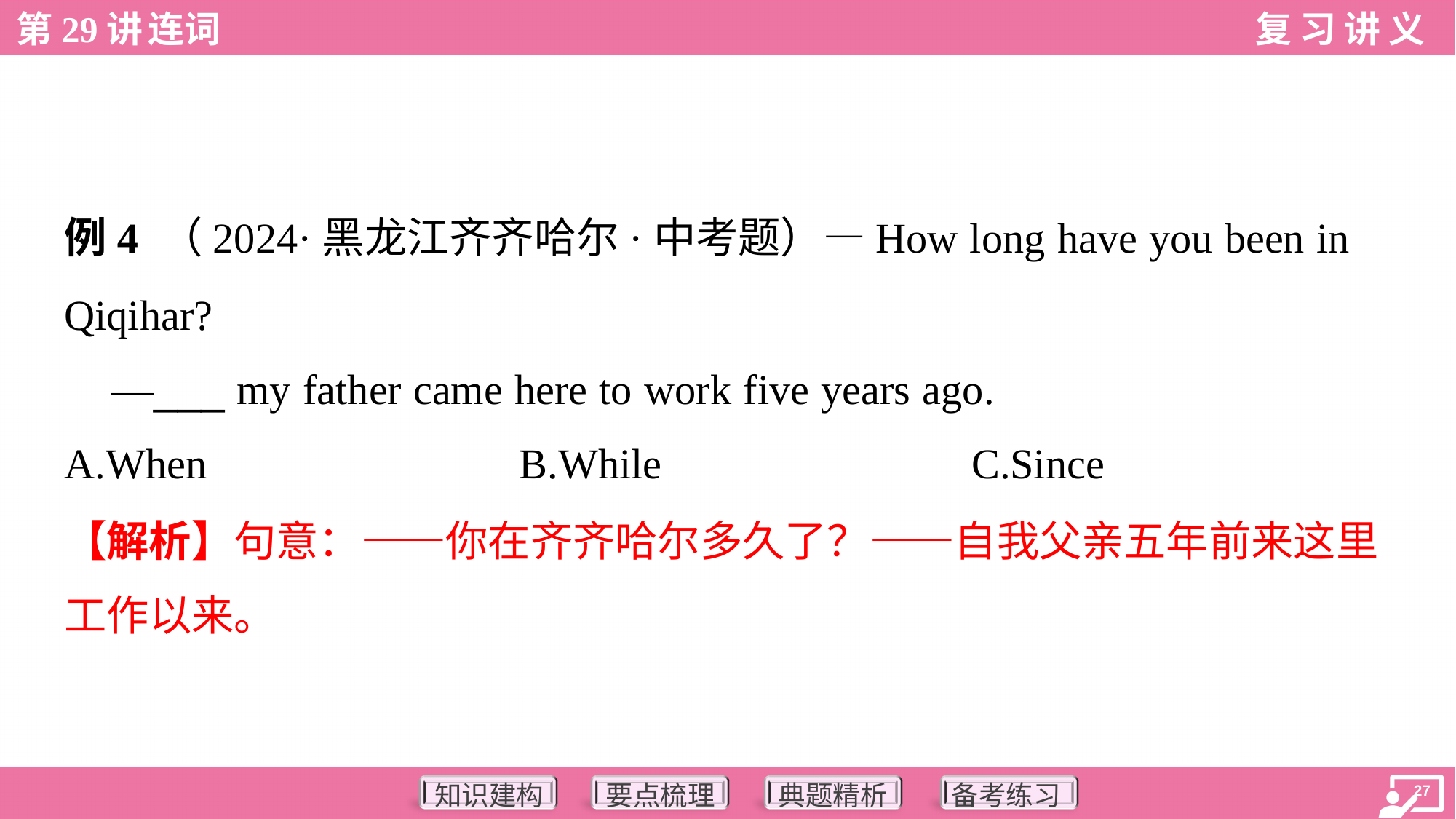

例4 （2024·黑龙江齐齐哈尔·中考题）—How long have you been in
Qiqihar?
    —___ my father came here to work five years ago.
A.When	B.While	C.Since
【解析】句意：——你在齐齐哈尔多久了？——自我父亲五年前来这里
工作以来。